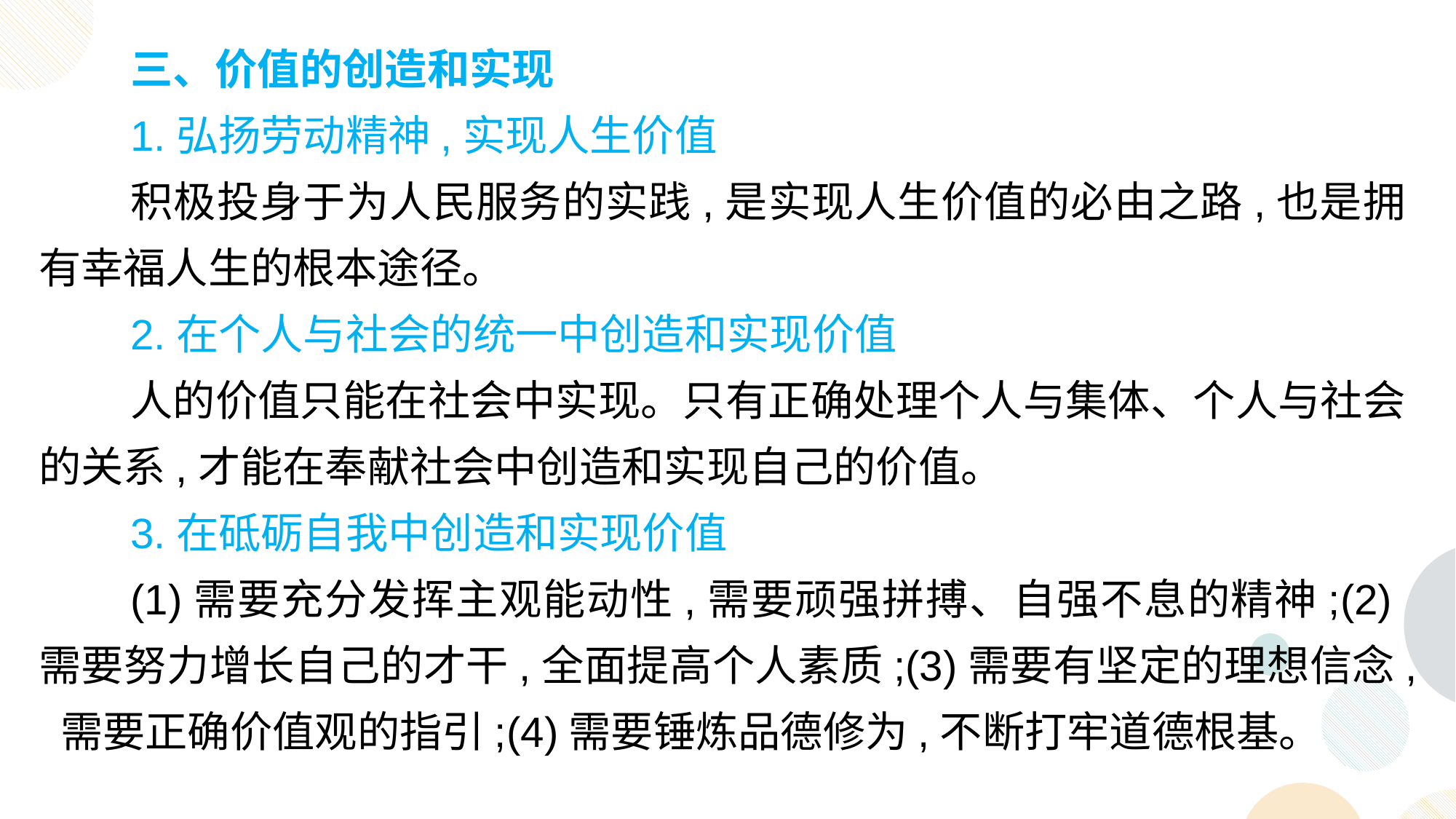

三、价值的创造和实现
1.弘扬劳动精神,实现人生价值
积极投身于为人民服务的实践,是实现人生价值的必由之路,也是拥有幸福人生的根本途径。
2.在个人与社会的统一中创造和实现价值
人的价值只能在社会中实现。只有正确处理个人与集体、个人与社会的关系,才能在奉献社会中创造和实现自己的价值。
3.在砥砺自我中创造和实现价值
(1)需要充分发挥主观能动性,需要顽强拼搏、自强不息的精神;(2)  需要努力增长自己的才干,全面提高个人素质;(3)需要有坚定的理想信念, 需要正确价值观的指引;(4)需要锤炼品德修为,不断打牢道德根基。